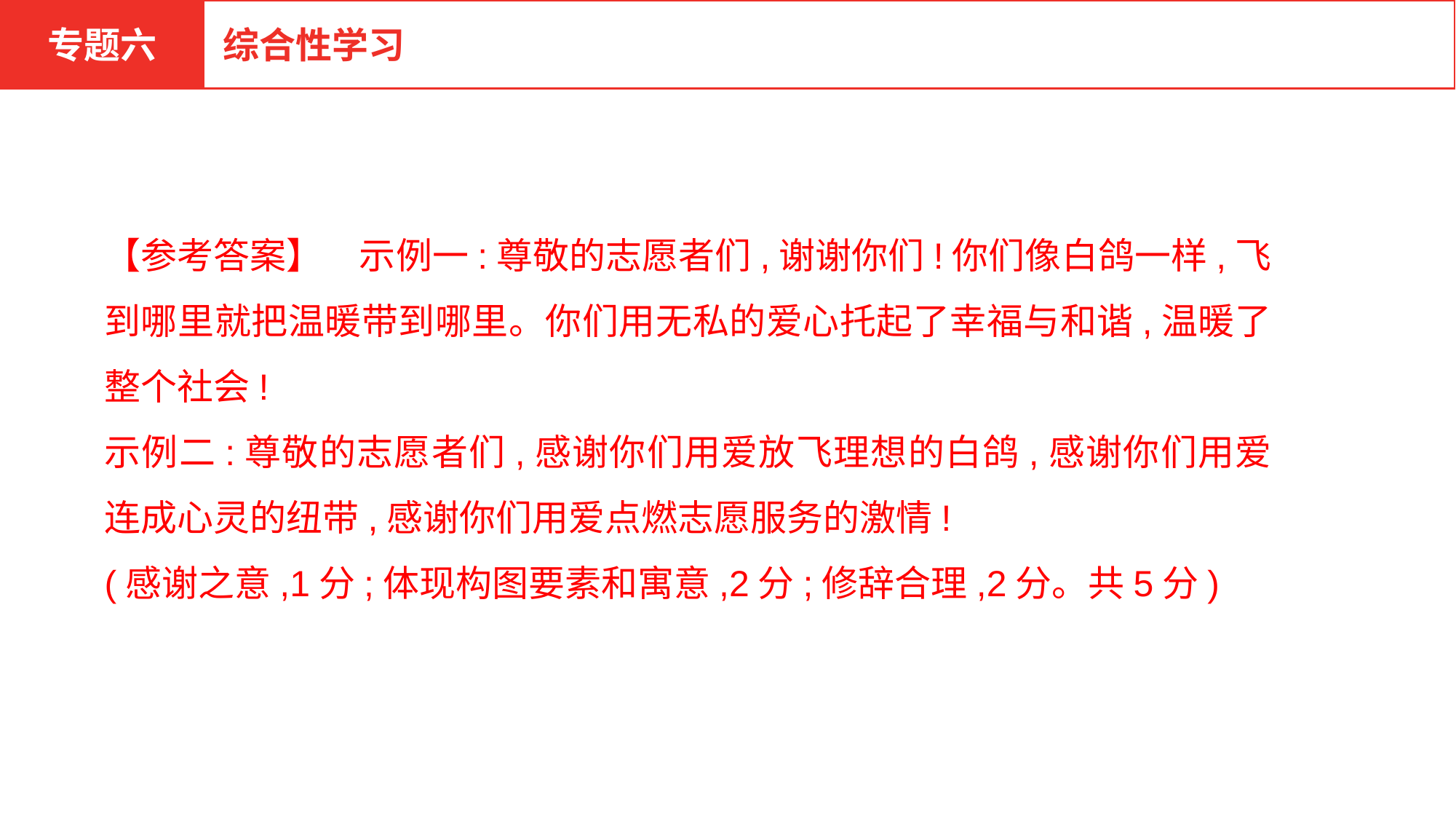

专题六
综合性学习
【参考答案】　示例一:尊敬的志愿者们,谢谢你们!你们像白鸽一样,飞到哪里就把温暖带到哪里。你们用无私的爱心托起了幸福与和谐,温暖了整个社会!
示例二:尊敬的志愿者们,感谢你们用爱放飞理想的白鸽,感谢你们用爱连成心灵的纽带,感谢你们用爱点燃志愿服务的激情!
(感谢之意,1分;体现构图要素和寓意,2分;修辞合理,2分。共5分)